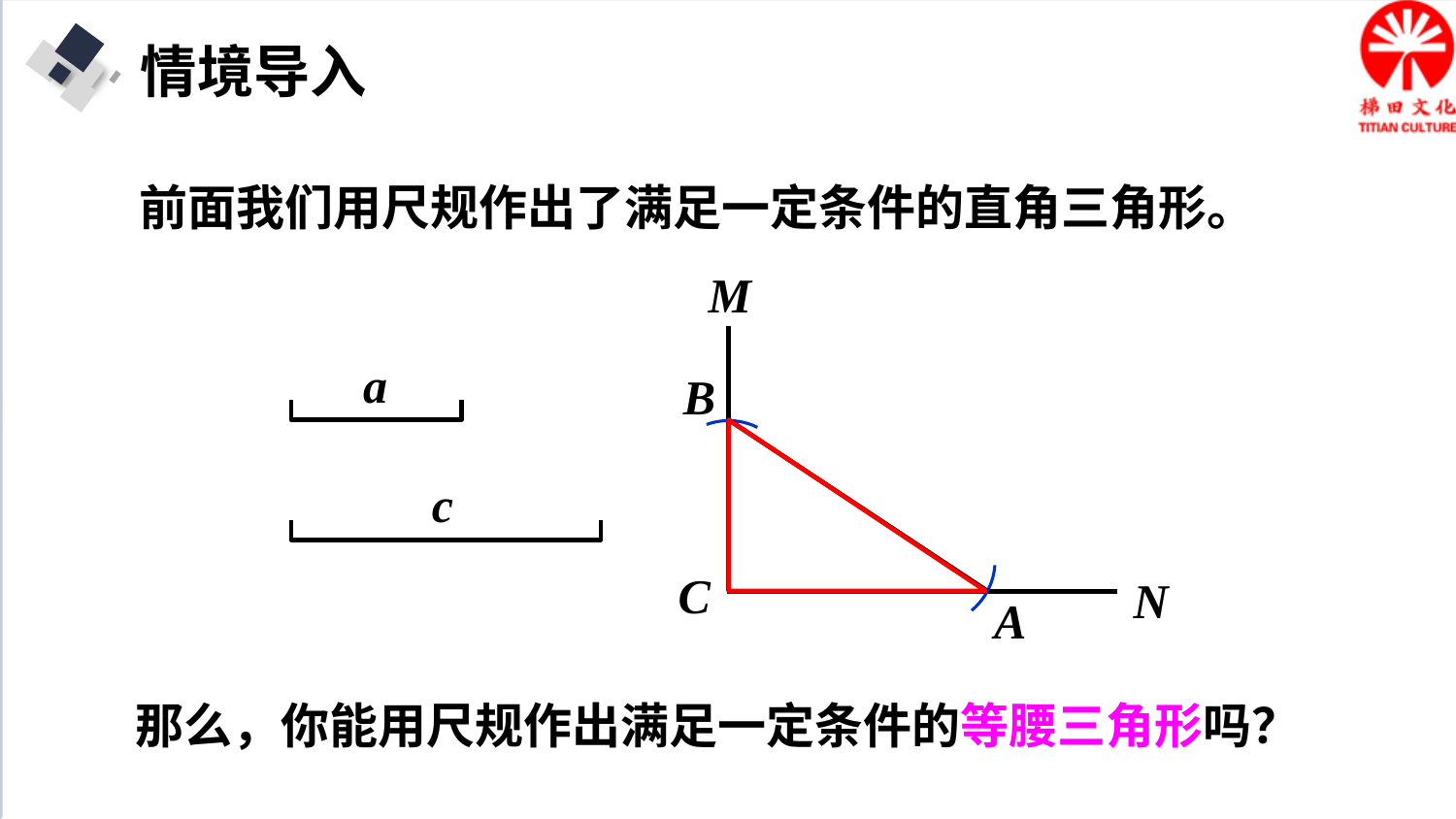

情境导入
前面我们用尺规作出了满足一定条件的直角三角形。
M

a
B

c

C
N
A
那么，你能用尺规作出满足一定条件的等腰三角形吗？